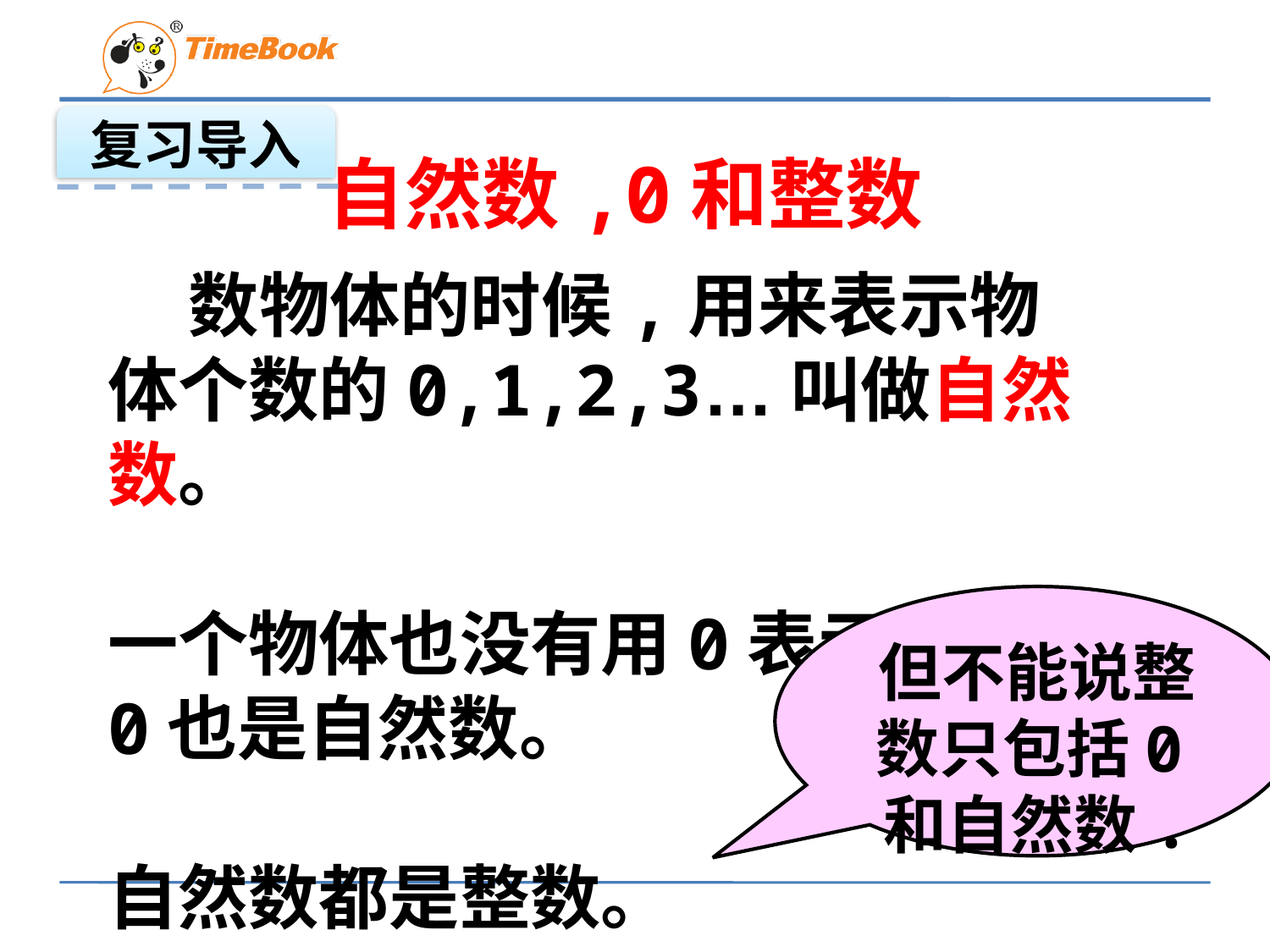

复习导入
 自然数,0和整数
    数物体的时候,用来表示物体个数的0,1,2,3…叫做自然数。

一个物体也没有用0表示。
0也是自然数。

自然数都是整数。

但不能说整数只包括0和自然数.